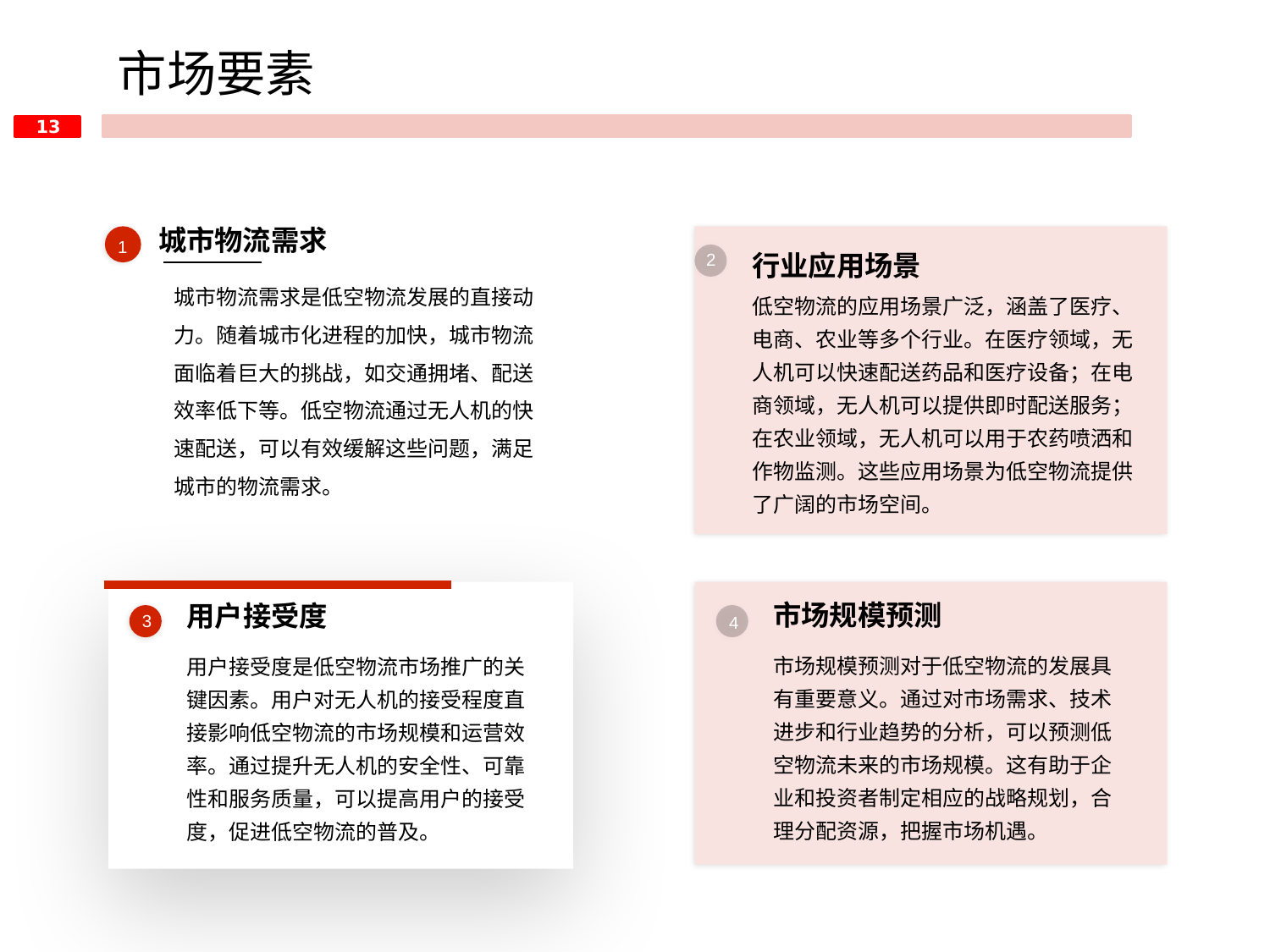

市场要素
13
城市物流需求

1
行业应用场景
2

城市物流需求是低空物流发展的直接动力。随着城市化进程的加快，城市物流面临着巨大的挑战，如交通拥堵、配送效率低下等。低空物流通过无人机的快速配送，可以有效缓解这些问题，满足城市的物流需求。
低空物流的应用场景广泛，涵盖了医疗、电商、农业等多个行业。在医疗领域，无人机可以快速配送药品和医疗设备；在电商领域，无人机可以提供即时配送服务；在农业领域，无人机可以用于农药喷洒和作物监测。这些应用场景为低空物流提供了广阔的市场空间。

市场规模预测
用户接受度

3
4
市场规模预测对于低空物流的发展具有重要意义。通过对市场需求、技术进步和行业趋势的分析，可以预测低空物流未来的市场规模。这有助于企业和投资者制定相应的战略规划，合理分配资源，把握市场机遇。
用户接受度是低空物流市场推广的关键因素。用户对无人机的接受程度直接影响低空物流的市场规模和运营效率。通过提升无人机的安全性、可靠性和服务质量，可以提高用户的接受度，促进低空物流的普及。